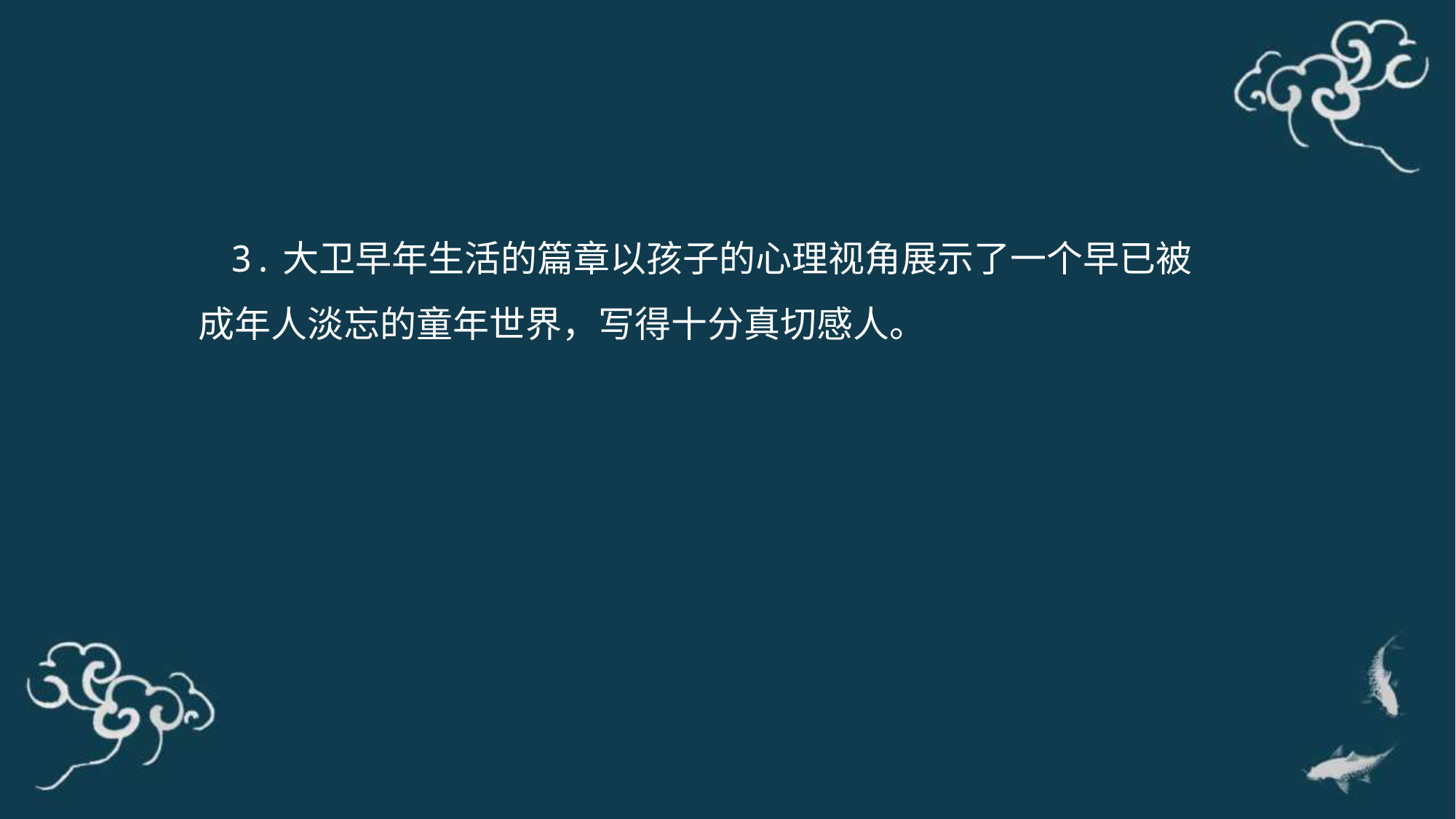

3.大卫早年生活的篇章以孩子的心理视角展示了一个早已被成年人淡忘的童年世界，写得十分真切感人。